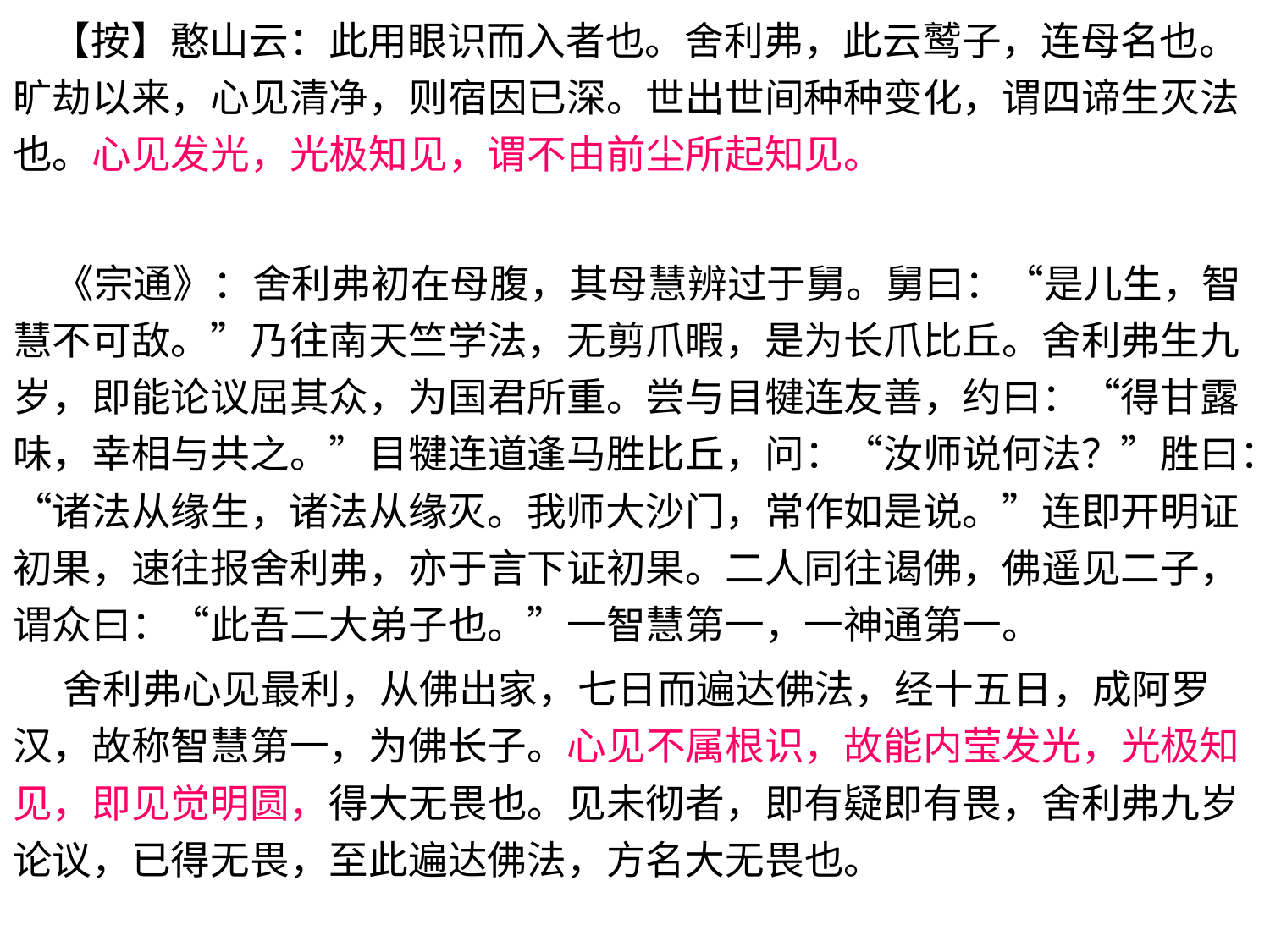

【按】憨山云：此用眼识而入者也。舍利弗，此云鹫子，连母名也。旷劫以来，心见清净，则宿因已深。世出世间种种变化，谓四谛生灭法也。心见发光，光极知见，谓不由前尘所起知见。

    《宗通》：舍利弗初在母腹，其母慧辨过于舅。舅曰：“是儿生，智慧不可敌。”乃往南天竺学法，无剪爪暇，是为长爪比丘。舍利弗生九岁，即能论议屈其众，为国君所重。尝与目犍连友善，约曰：“得甘露味，幸相与共之。”目犍连道逢马胜比丘，问：“汝师说何法？”胜曰：“诸法从缘生，诸法从缘灭。我师大沙门，常作如是说。”连即开明证初果，速往报舍利弗，亦于言下证初果。二人同往谒佛，佛遥见二子，谓众曰：“此吾二大弟子也。”一智慧第一，一神通第一。
     舍利弗心见最利，从佛出家，七日而遍达佛法，经十五日，成阿罗汉，故称智慧第一，为佛长子。心见不属根识，故能内莹发光，光极知见，即见觉明圆，得大无畏也。见未彻者，即有疑即有畏，舍利弗九岁论议，已得无畏，至此遍达佛法，方名大无畏也。